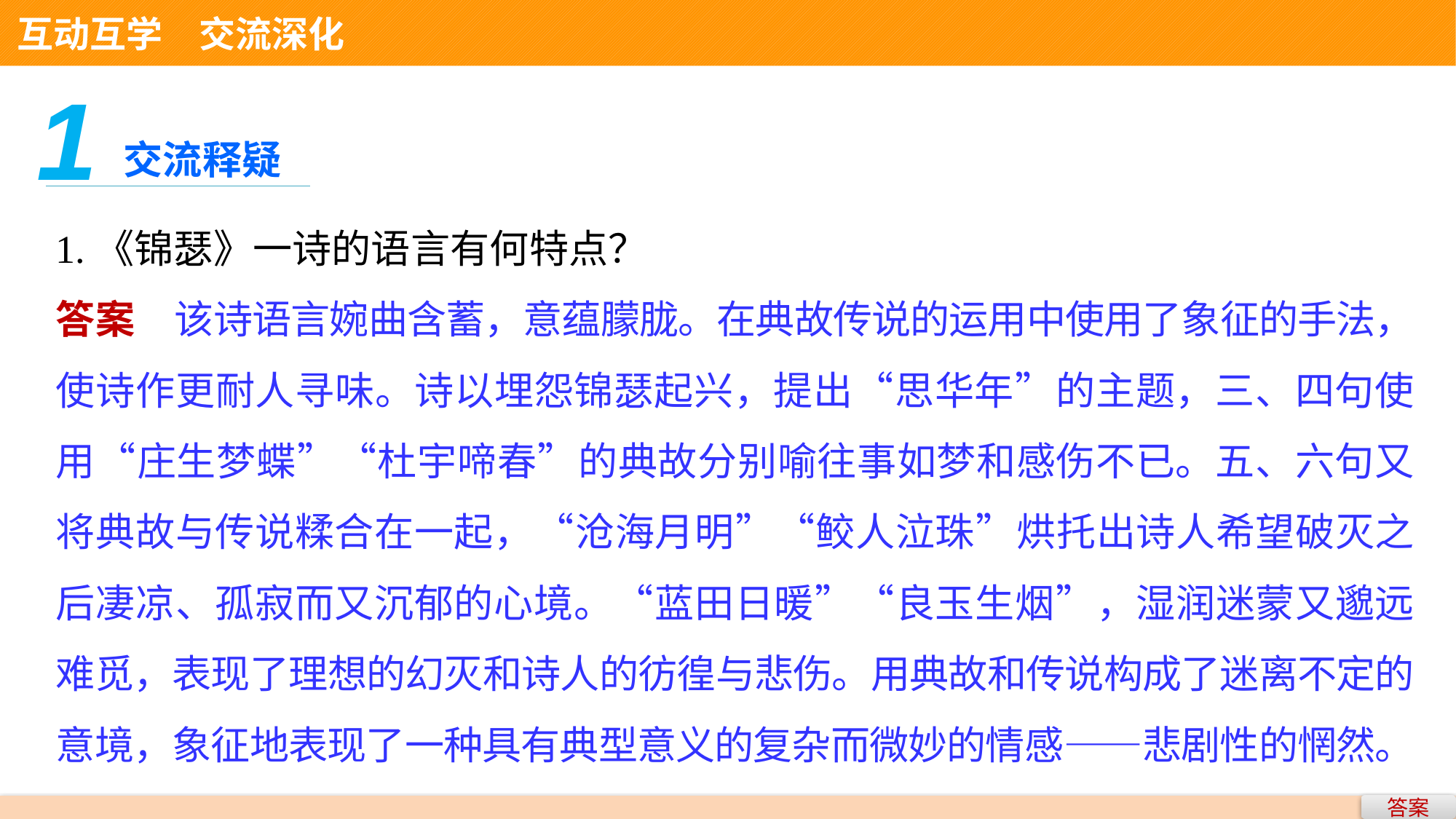

互动互学　交流深化
1
交流释疑
1.《锦瑟》一诗的语言有何特点？
答案　该诗语言婉曲含蓄，意蕴朦胧。在典故传说的运用中使用了象征的手法，使诗作更耐人寻味。诗以埋怨锦瑟起兴，提出“思华年”的主题，三、四句使用“庄生梦蝶”“杜宇啼春”的典故分别喻往事如梦和感伤不已。五、六句又将典故与传说糅合在一起，“沧海月明”“鲛人泣珠”烘托出诗人希望破灭之后凄凉、孤寂而又沉郁的心境。“蓝田日暖”“良玉生烟”，湿润迷蒙又邈远难觅，表现了理想的幻灭和诗人的彷徨与悲伤。用典故和传说构成了迷离不定的意境，象征地表现了一种具有典型意义的复杂而微妙的情感——悲剧性的惘然。
答案